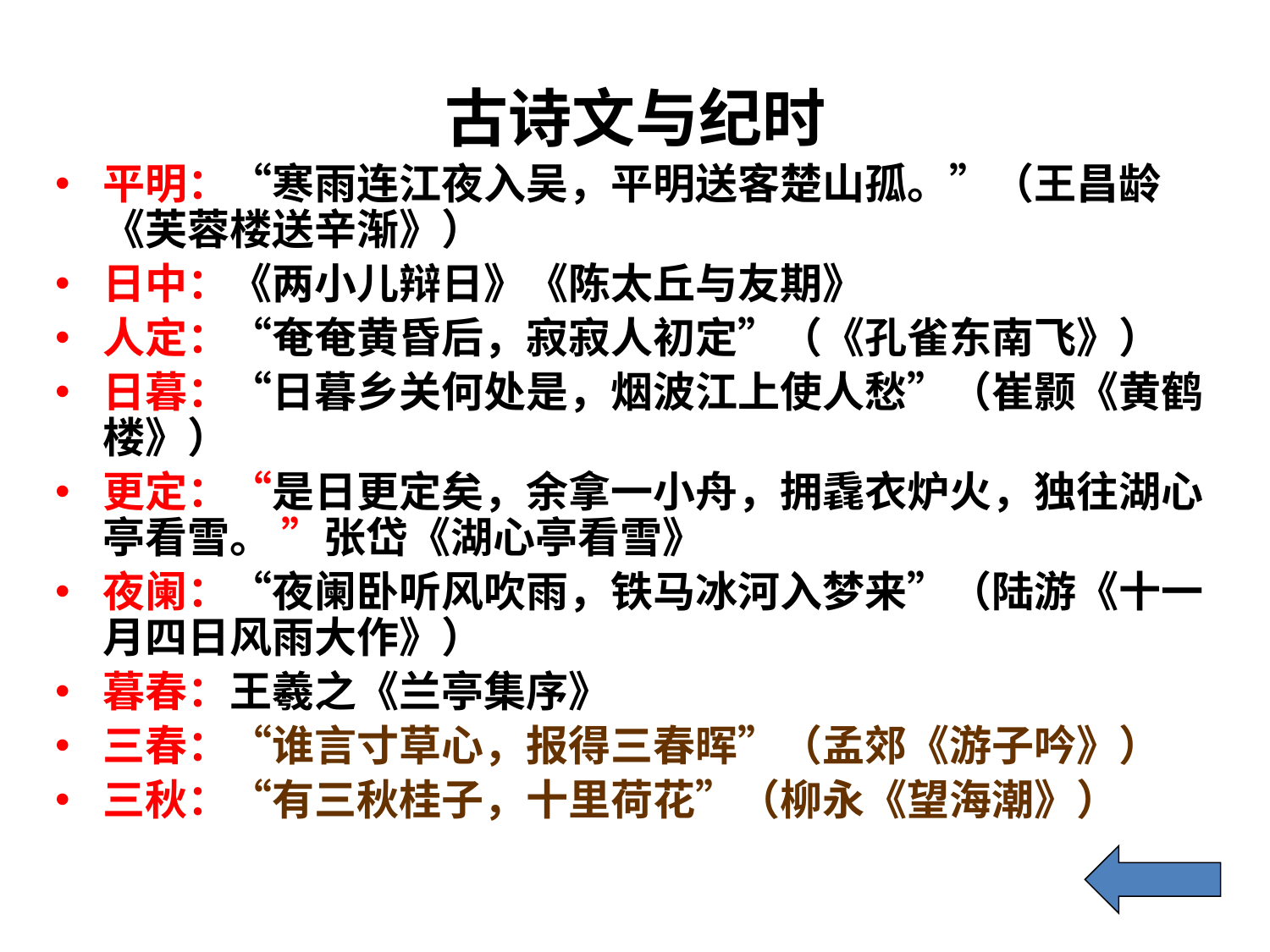

古诗文与纪时
平明：“寒雨连江夜入吴，平明送客楚山孤。”（王昌龄《芙蓉楼送辛渐》）
日中：《两小儿辩日》《陈太丘与友期》
人定：“奄奄黄昏后，寂寂人初定”（《孔雀东南飞》）
日暮：“日暮乡关何处是，烟波江上使人愁”（崔颢《黄鹤楼》）
更定：“是日更定矣，余拿一小舟，拥毳衣炉火，独往湖心亭看雪。 ”张岱《湖心亭看雪》
夜阑：“夜阑卧听风吹雨，铁马冰河入梦来”（陆游《十一月四日风雨大作》）
暮春：王羲之《兰亭集序》
三春：“谁言寸草心，报得三春晖”（孟郊《游子吟》）
三秋：“有三秋桂子，十里荷花”（柳永《望海潮》）